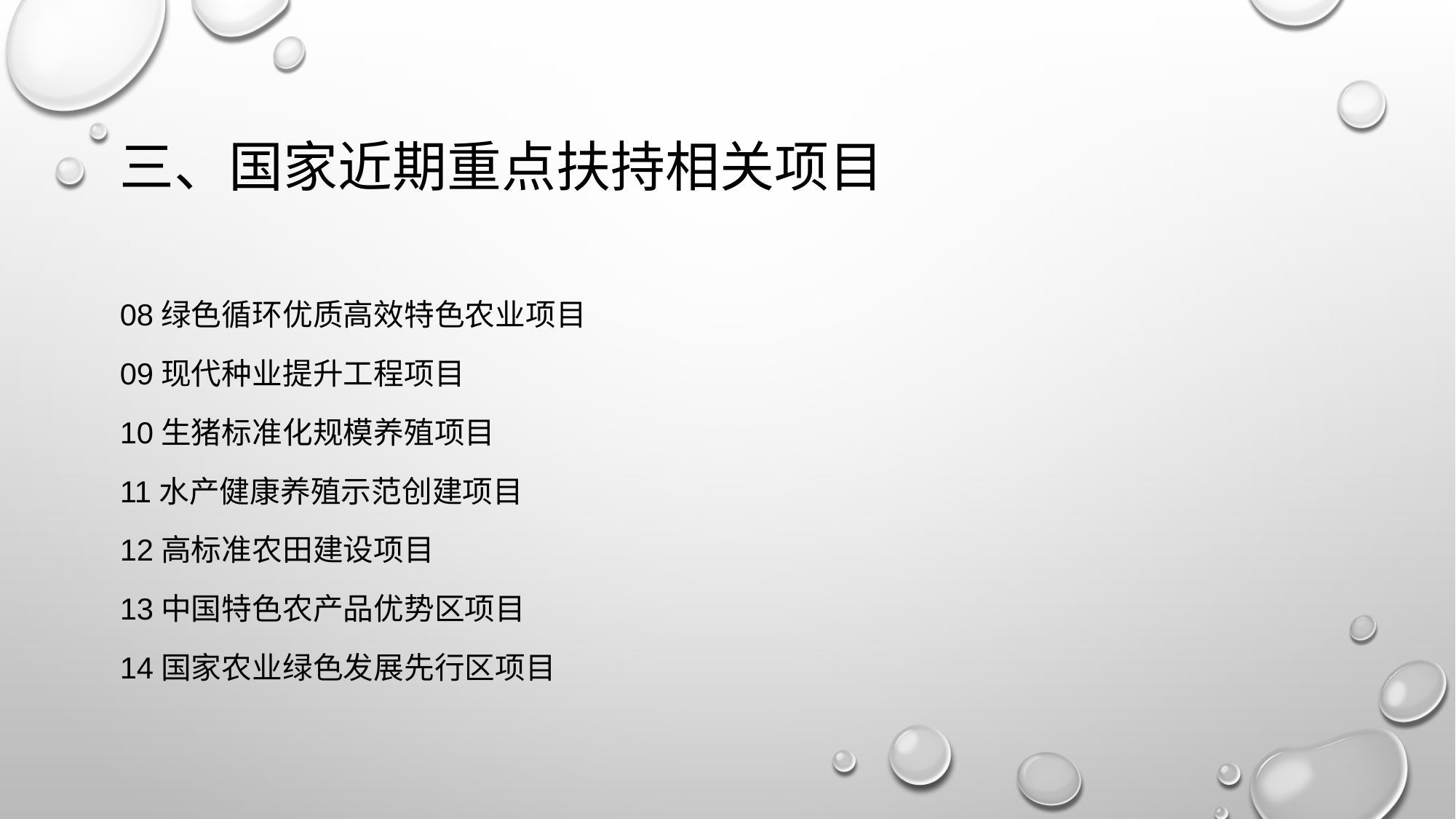

# 三、国家近期重点扶持相关项目
08绿色循环优质高效特色农业项目
09现代种业提升工程项目
10生猪标准化规模养殖项目
11水产健康养殖示范创建项目
12高标准农田建设项目
13中国特色农产品优势区项目
14国家农业绿色发展先行区项目